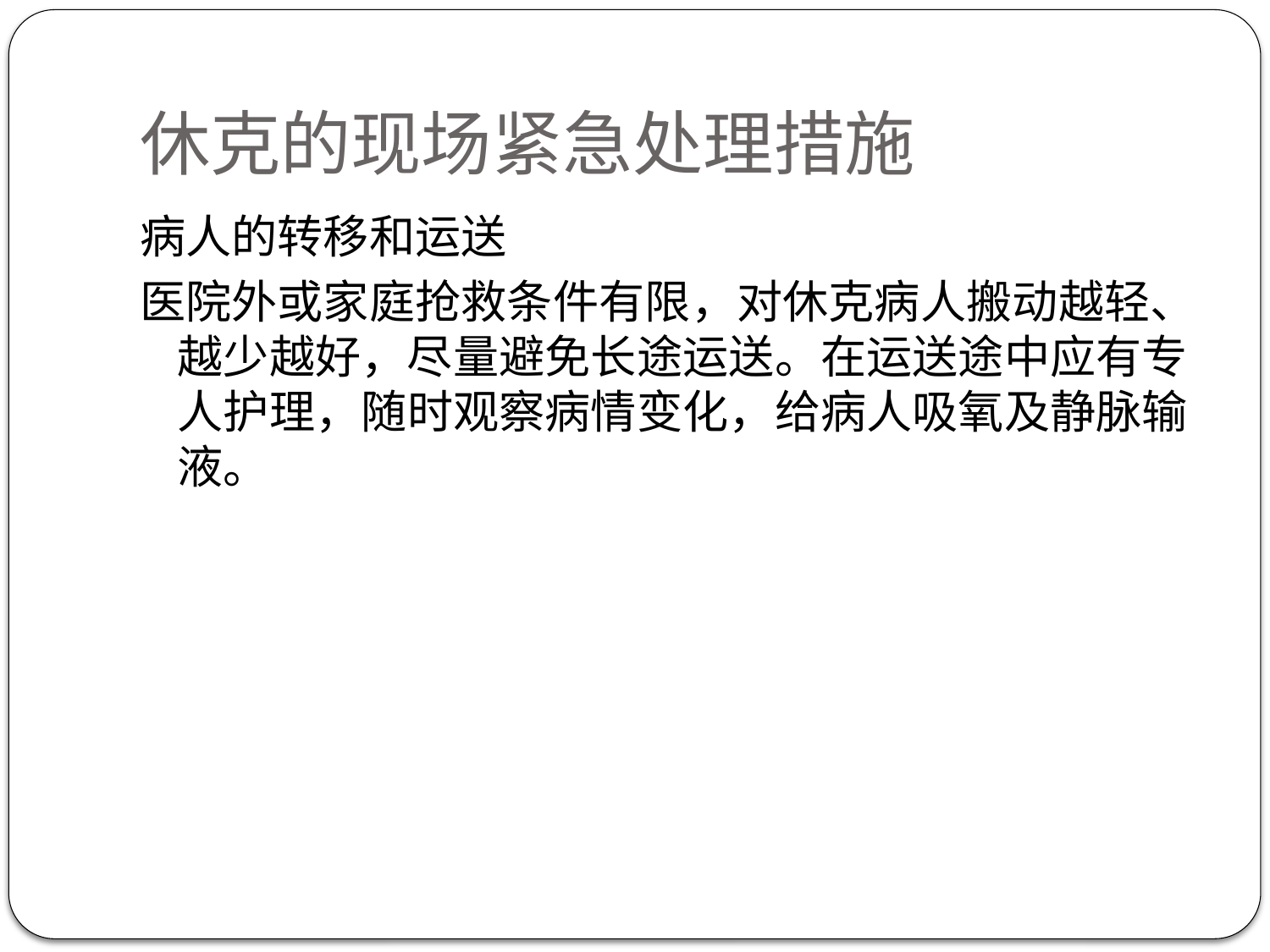

# 休克的现场紧急处理措施
病人的转移和运送
医院外或家庭抢救条件有限，对休克病人搬动越轻、越少越好，尽量避免长途运送。在运送途中应有专人护理，随时观察病情变化，给病人吸氧及静脉输液。